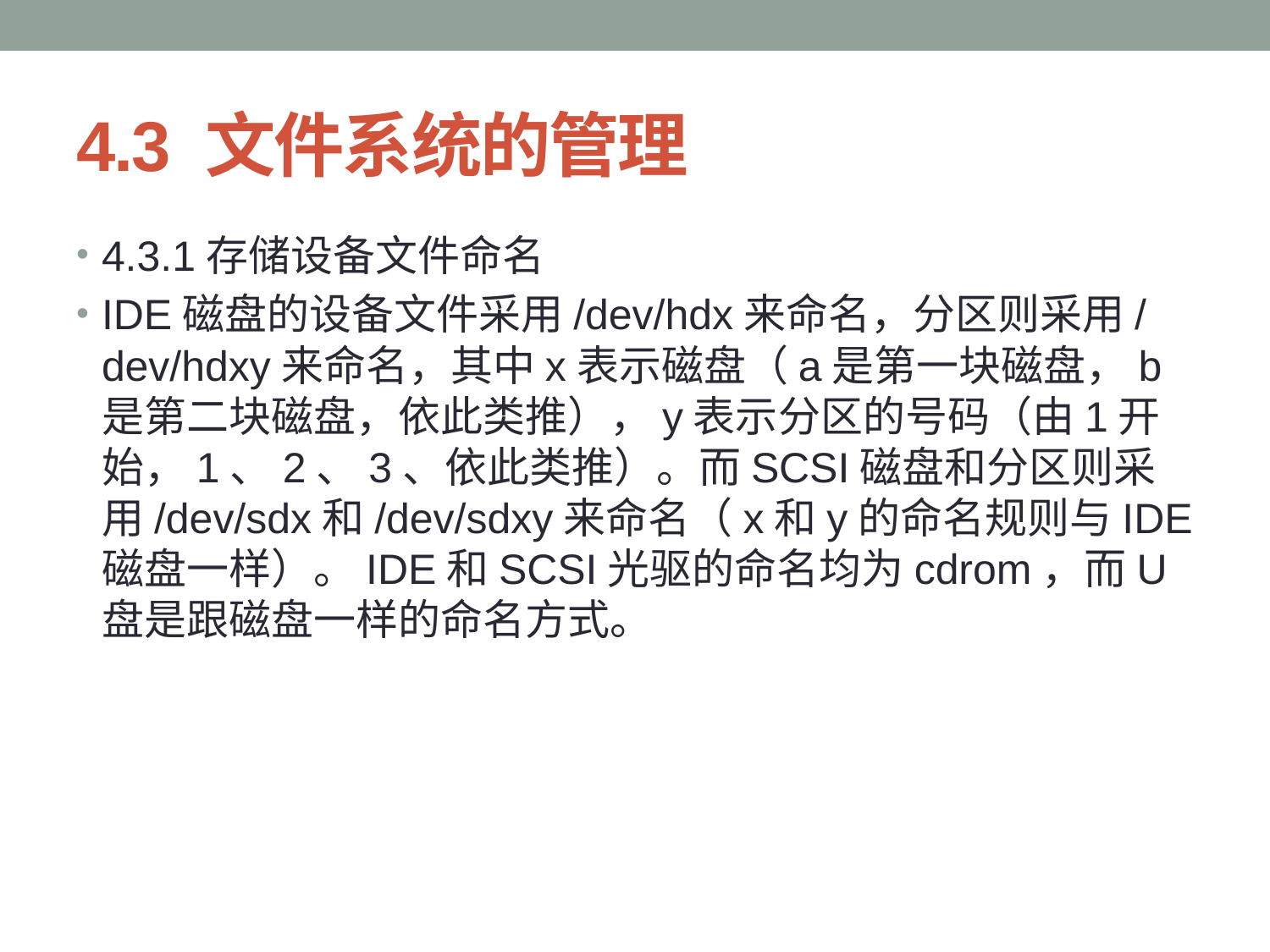

# 4.3 文件系统的管理
4.3.1存储设备文件命名
IDE磁盘的设备文件采用/dev/hdx来命名，分区则采用/dev/hdxy来命名，其中x表示磁盘（a是第一块磁盘，b是第二块磁盘，依此类推），y表示分区的号码（由1开始，1、2、3、依此类推）。而SCSI磁盘和分区则采用/dev/sdx和/dev/sdxy来命名（x和y的命名规则与IDE磁盘一样）。IDE和SCSI光驱的命名均为cdrom，而U盘是跟磁盘一样的命名方式。